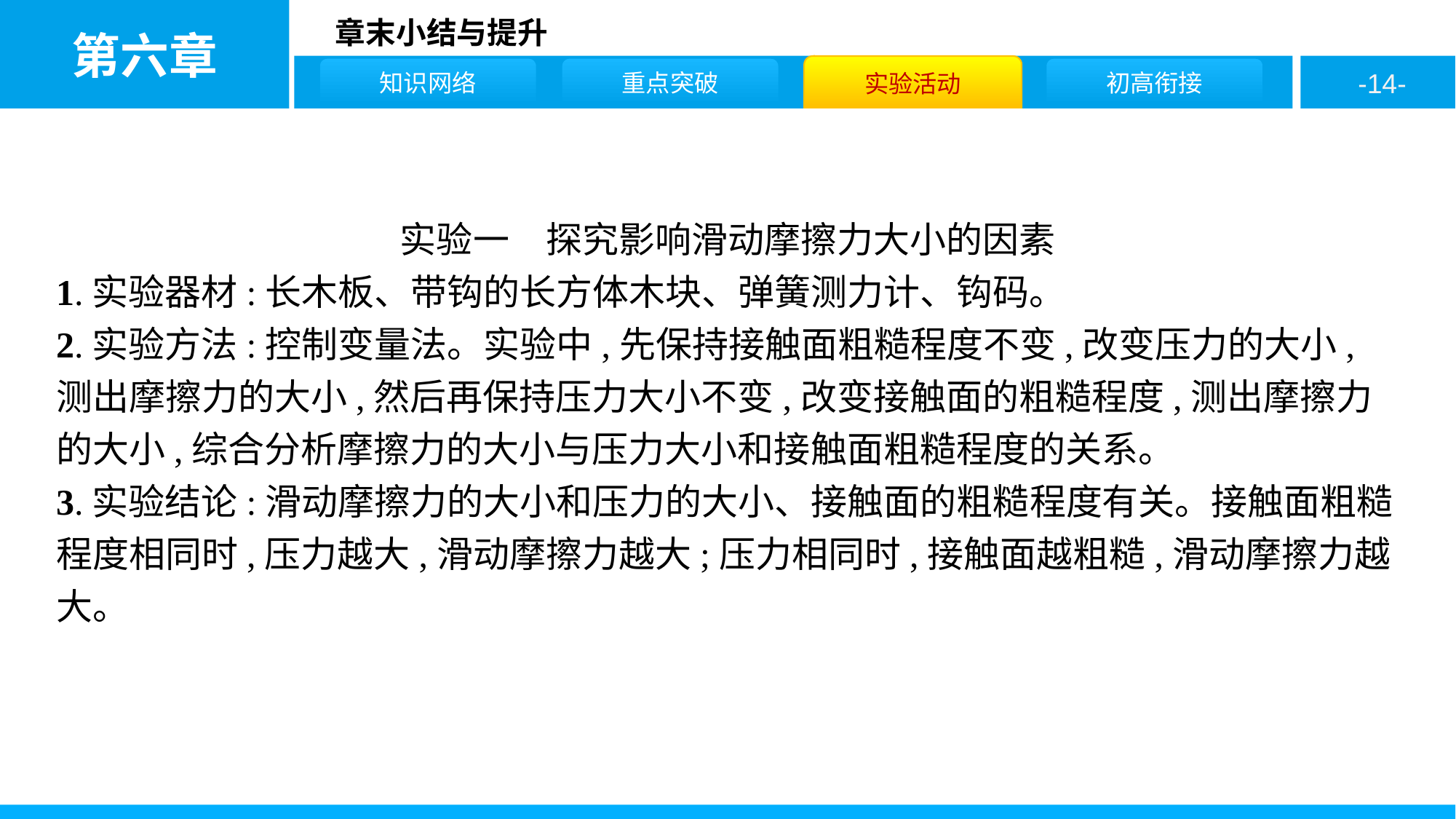

实验一　探究影响滑动摩擦力大小的因素
1.实验器材:长木板、带钩的长方体木块、弹簧测力计、钩码。
2.实验方法:控制变量法。实验中,先保持接触面粗糙程度不变,改变压力的大小,测出摩擦力的大小,然后再保持压力大小不变,改变接触面的粗糙程度,测出摩擦力的大小,综合分析摩擦力的大小与压力大小和接触面粗糙程度的关系。
3.实验结论:滑动摩擦力的大小和压力的大小、接触面的粗糙程度有关。接触面粗糙程度相同时,压力越大,滑动摩擦力越大;压力相同时,接触面越粗糙,滑动摩擦力越大。